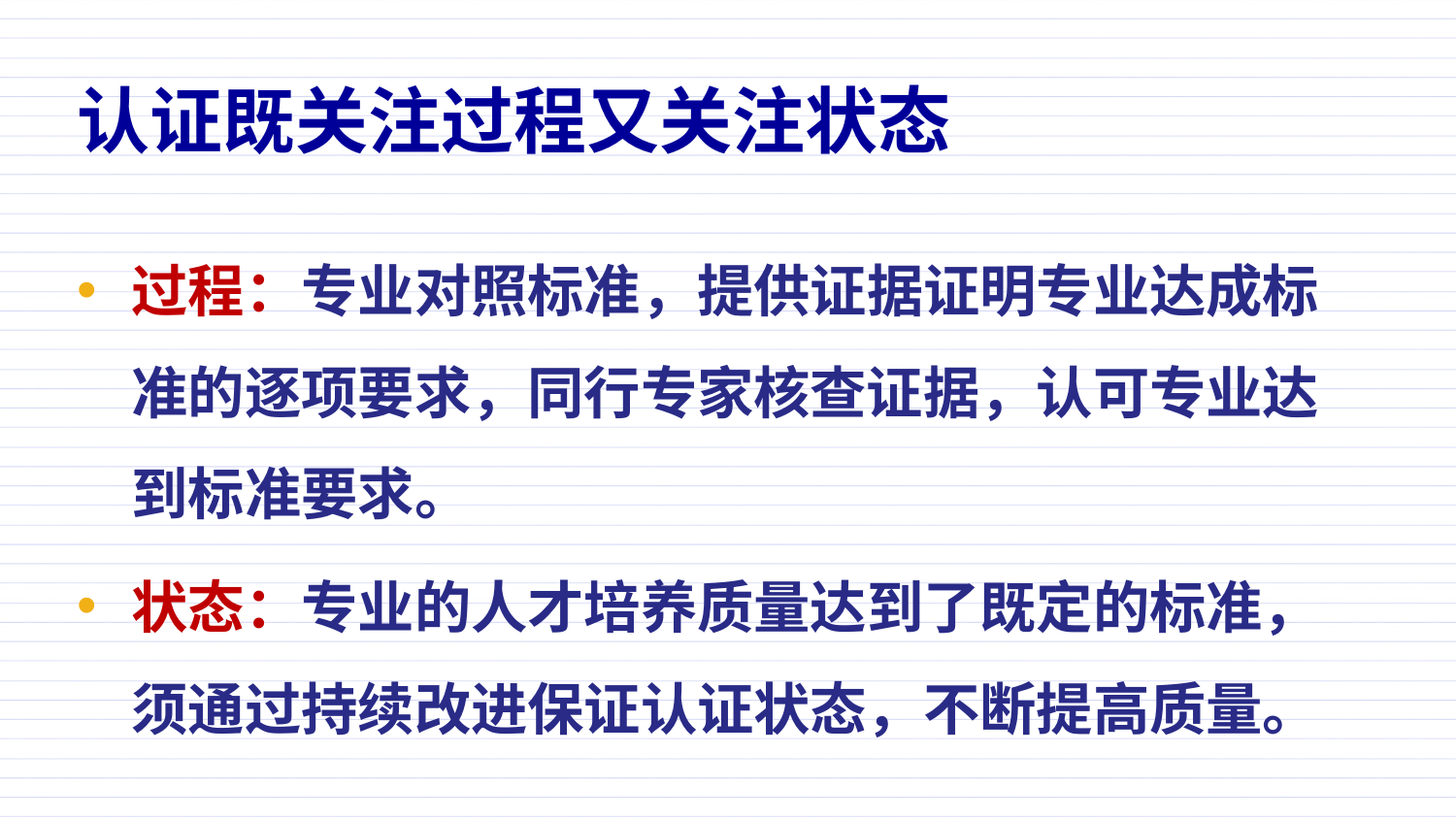

认证既关注过程又关注状态
过程：专业对照标准，提供证据证明专业达成标准的逐项要求，同行专家核查证据，认可专业达到标准要求。
状态：专业的人才培养质量达到了既定的标准，须通过持续改进保证认证状态，不断提高质量。